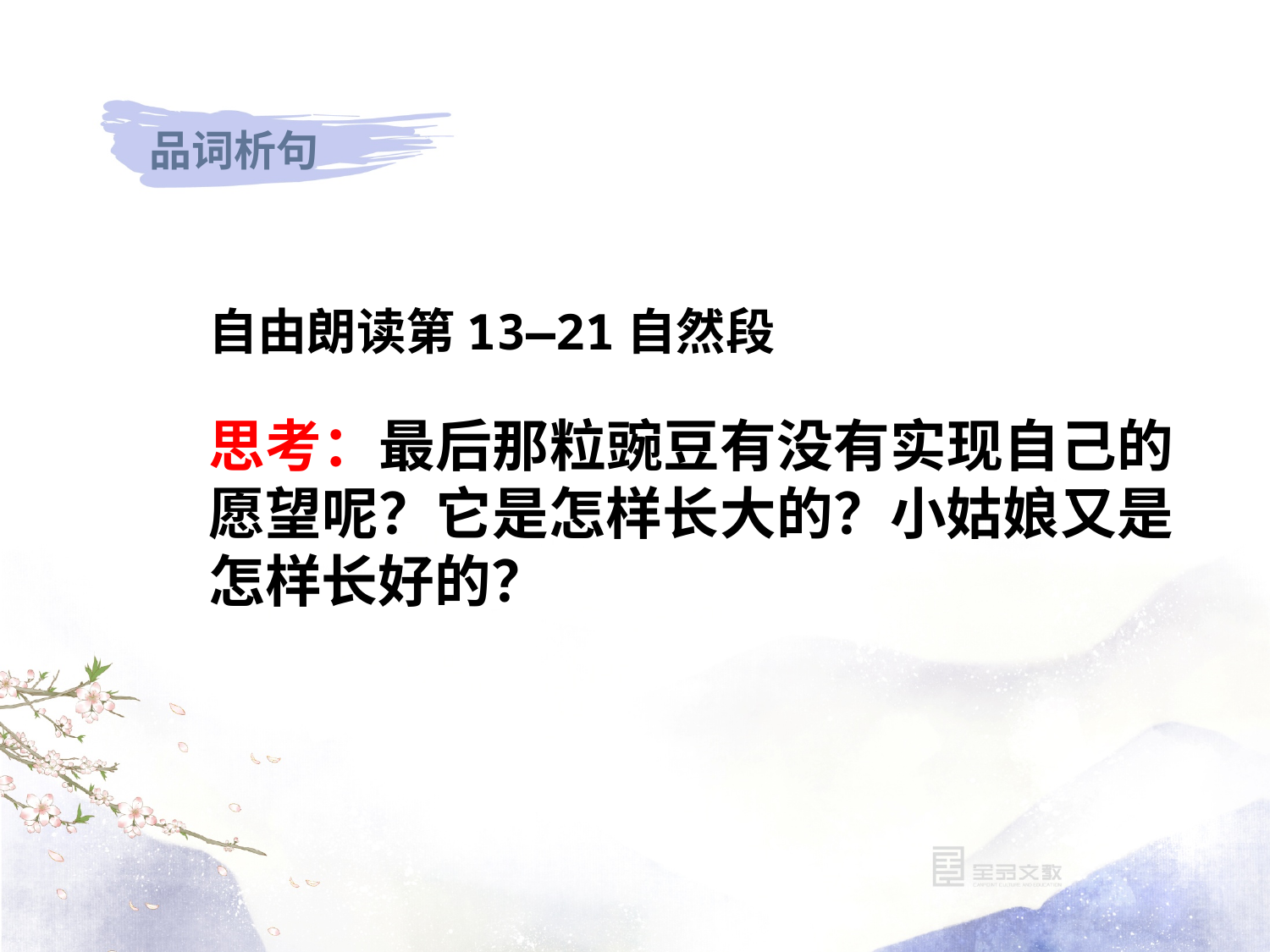

自由朗读第13—21自然段
思考：最后那粒豌豆有没有实现自己的愿望呢？它是怎样长大的？小姑娘又是怎样长好的？